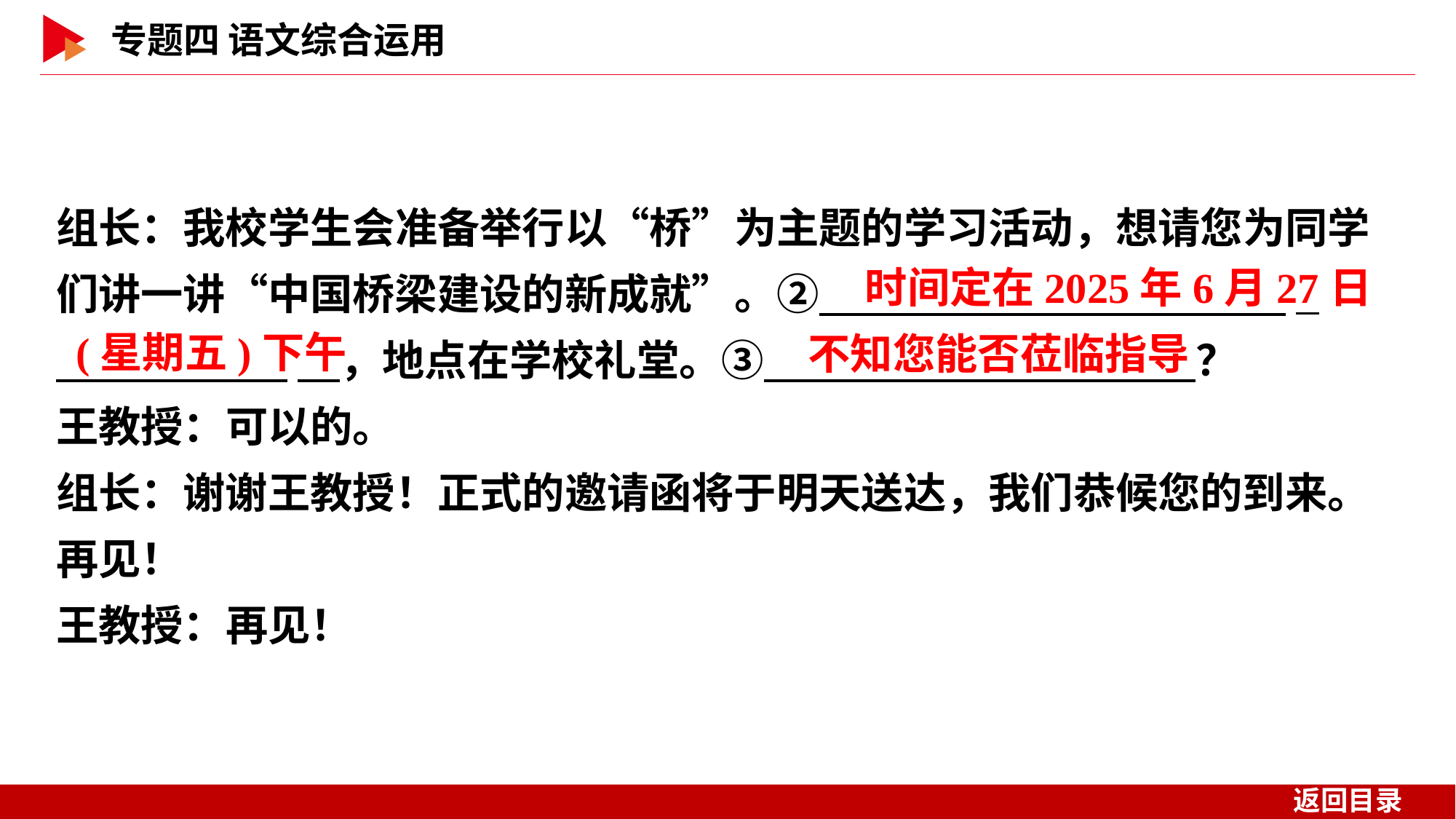

组长：我校学生会准备举行以“桥”为主题的学习活动，想请您为同学们讲一讲“中国桥梁建设的新成就”。②　                                            _
                        　，地点在学校礼堂。③　                                    　？
王教授：可以的。
组长：谢谢王教授！正式的邀请函将于明天送达，我们恭候您的到来。再见！
王教授：再见！
时间定在2025年6月27日
(星期五)下午
不知您能否莅临指导